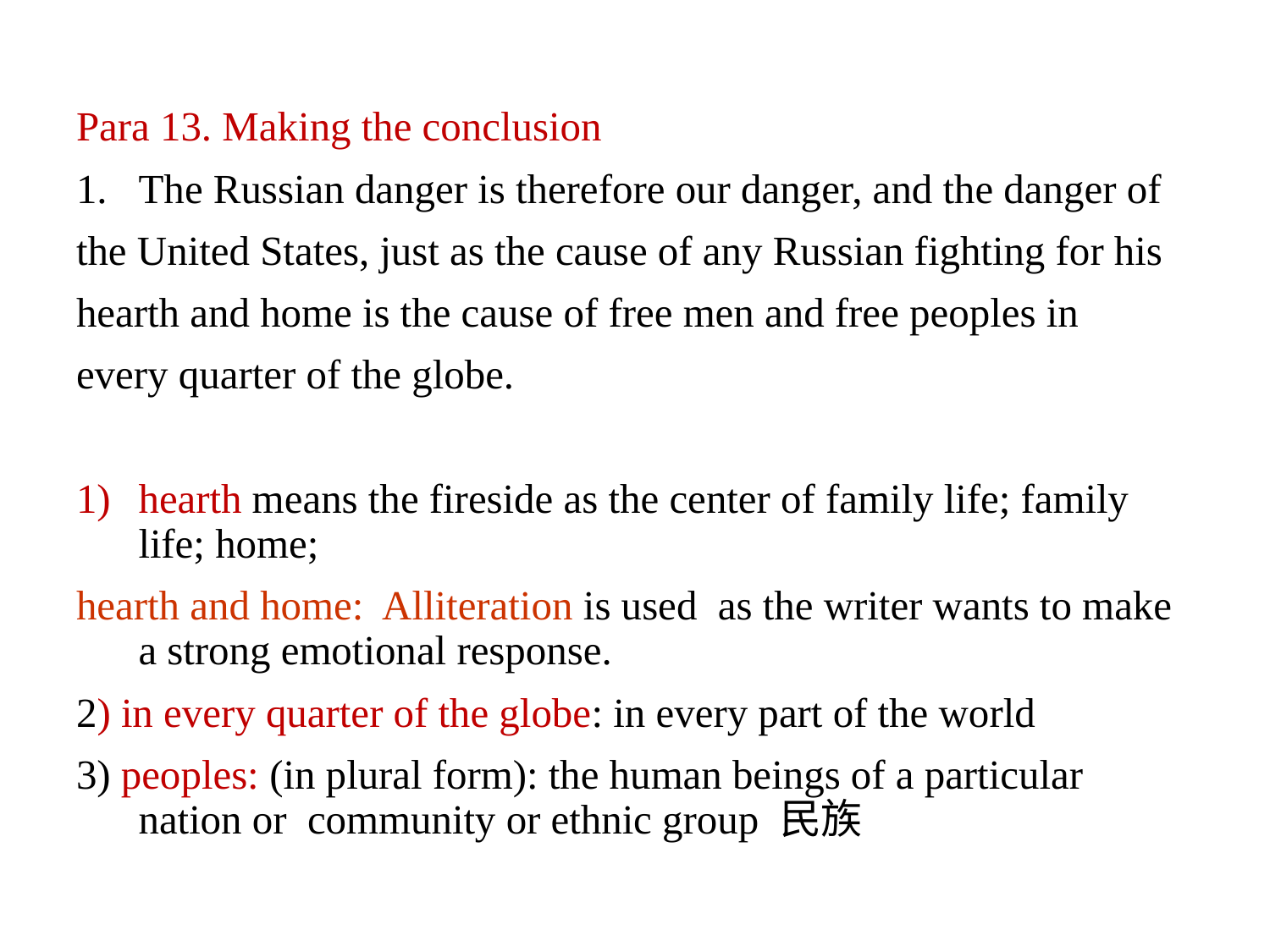

Para 13. Making the conclusion
The Russian danger is therefore our danger, and the danger of
the United States, just as the cause of any Russian fighting for his
hearth and home is the cause of free men and free peoples in
every quarter of the globe.

hearth means the fireside as the center of family life; family life; home;
hearth and home:  Alliteration is used  as the writer wants to make a strong emotional response.
2) in every quarter of the globe: in every part of the world
3) peoples: (in plural form): the human beings of a particular nation or  community or ethnic group 民族